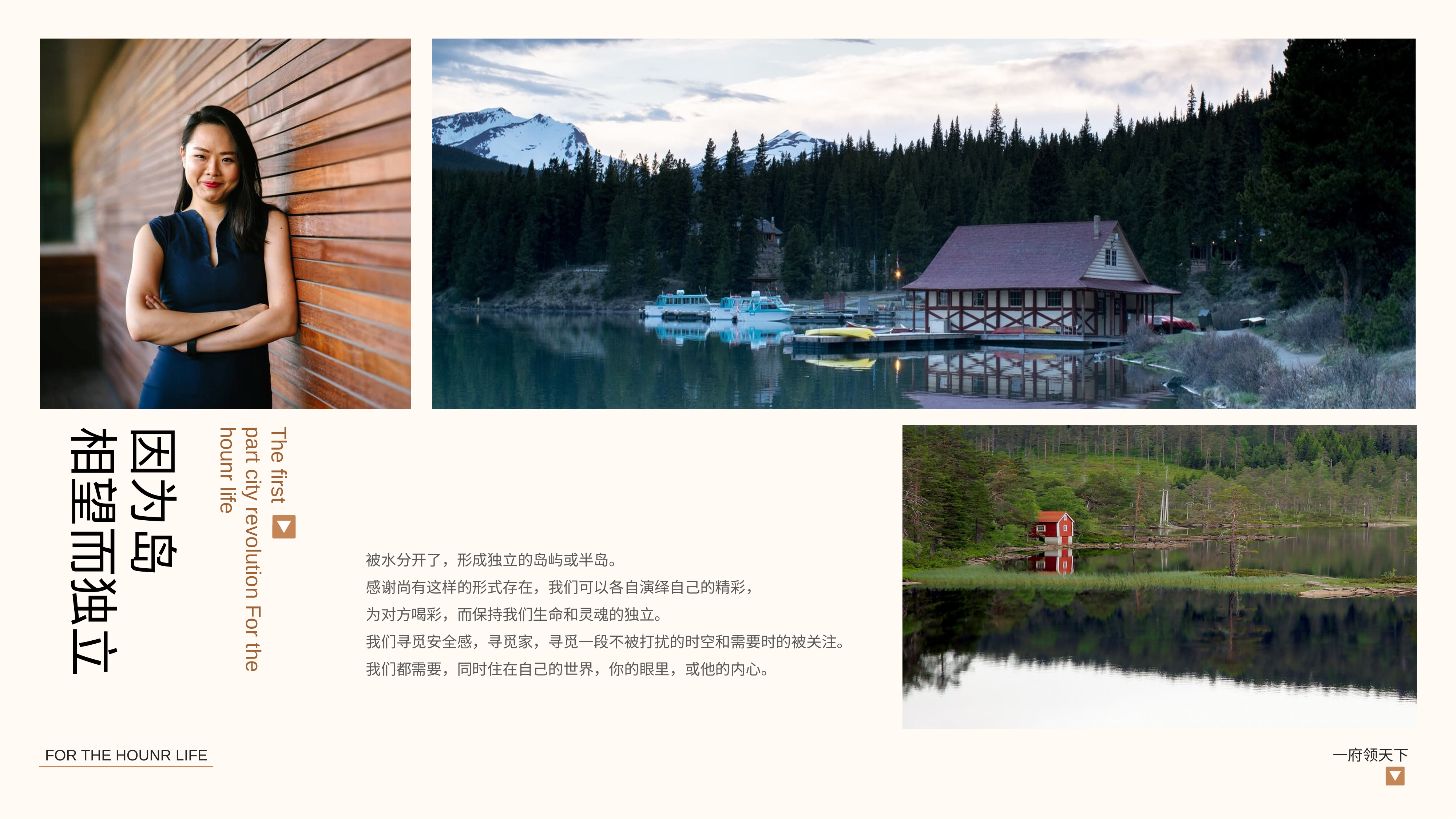

The first
part city revolution For the hounr life
因为岛
相望而独立

被水分开了，形成独立的岛屿或半岛。
感谢尚有这样的形式存在，我们可以各自演绎自己的精彩，
为对方喝彩，而保持我们生命和灵魂的独立。
我们寻觅安全感，寻觅家，寻觅一段不被打扰的时空和需要时的被关注。
我们都需要，同时住在自己的世界，你的眼里，或他的内心。